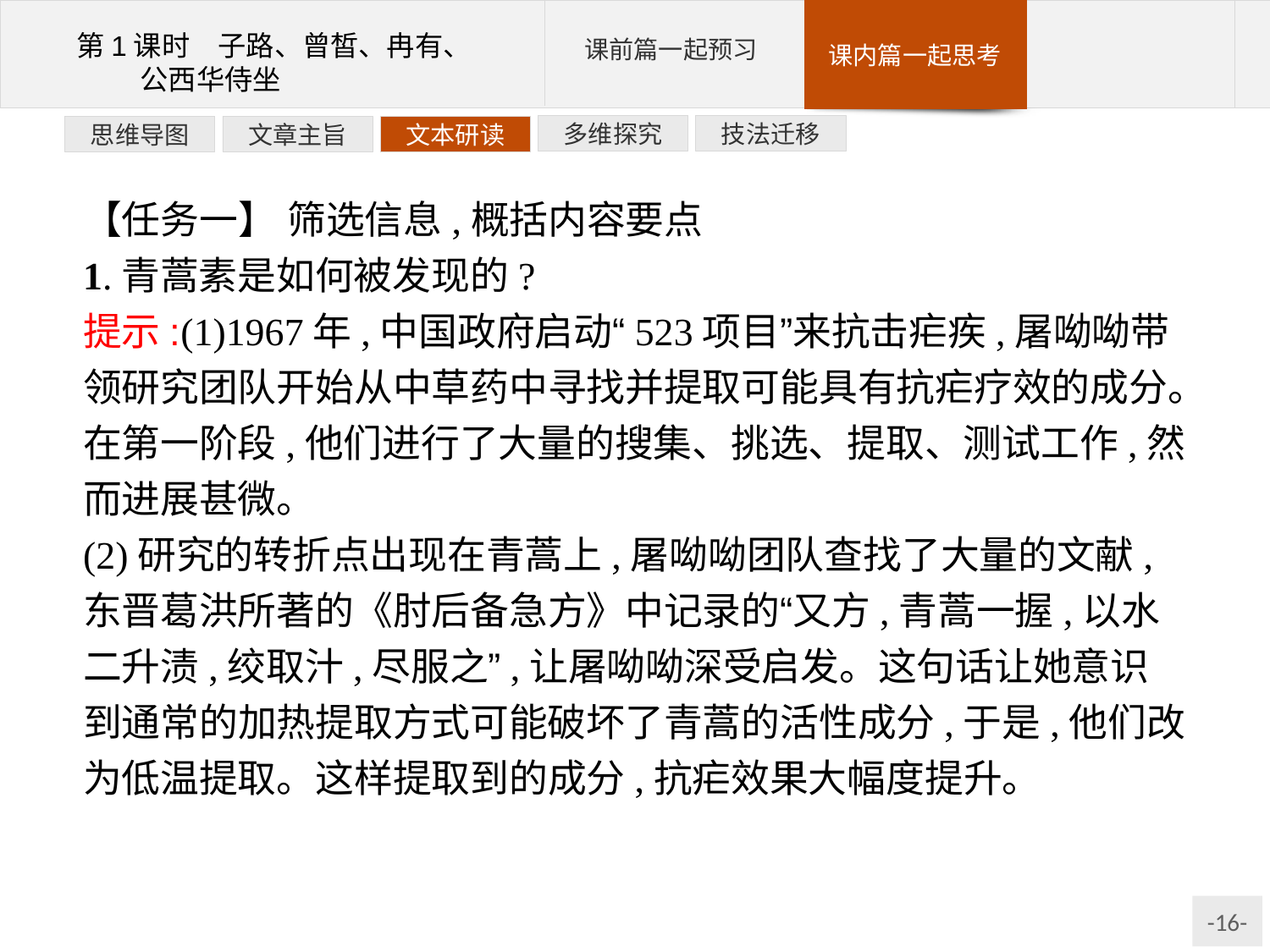

技法迁移
多维探究
文本研读
文章主旨
思维导图
【任务一】 筛选信息,概括内容要点
1.青蒿素是如何被发现的?
提示:(1)1967年,中国政府启动“523项目”来抗击疟疾,屠呦呦带领研究团队开始从中草药中寻找并提取可能具有抗疟疗效的成分。在第一阶段,他们进行了大量的搜集、挑选、提取、测试工作,然而进展甚微。
(2)研究的转折点出现在青蒿上,屠呦呦团队查找了大量的文献,东晋葛洪所著的《肘后备急方》中记录的“又方,青蒿一握,以水二升渍,绞取汁,尽服之”,让屠呦呦深受启发。这句话让她意识到通常的加热提取方式可能破坏了青蒿的活性成分,于是,他们改为低温提取。这样提取到的成分,抗疟效果大幅度提升。